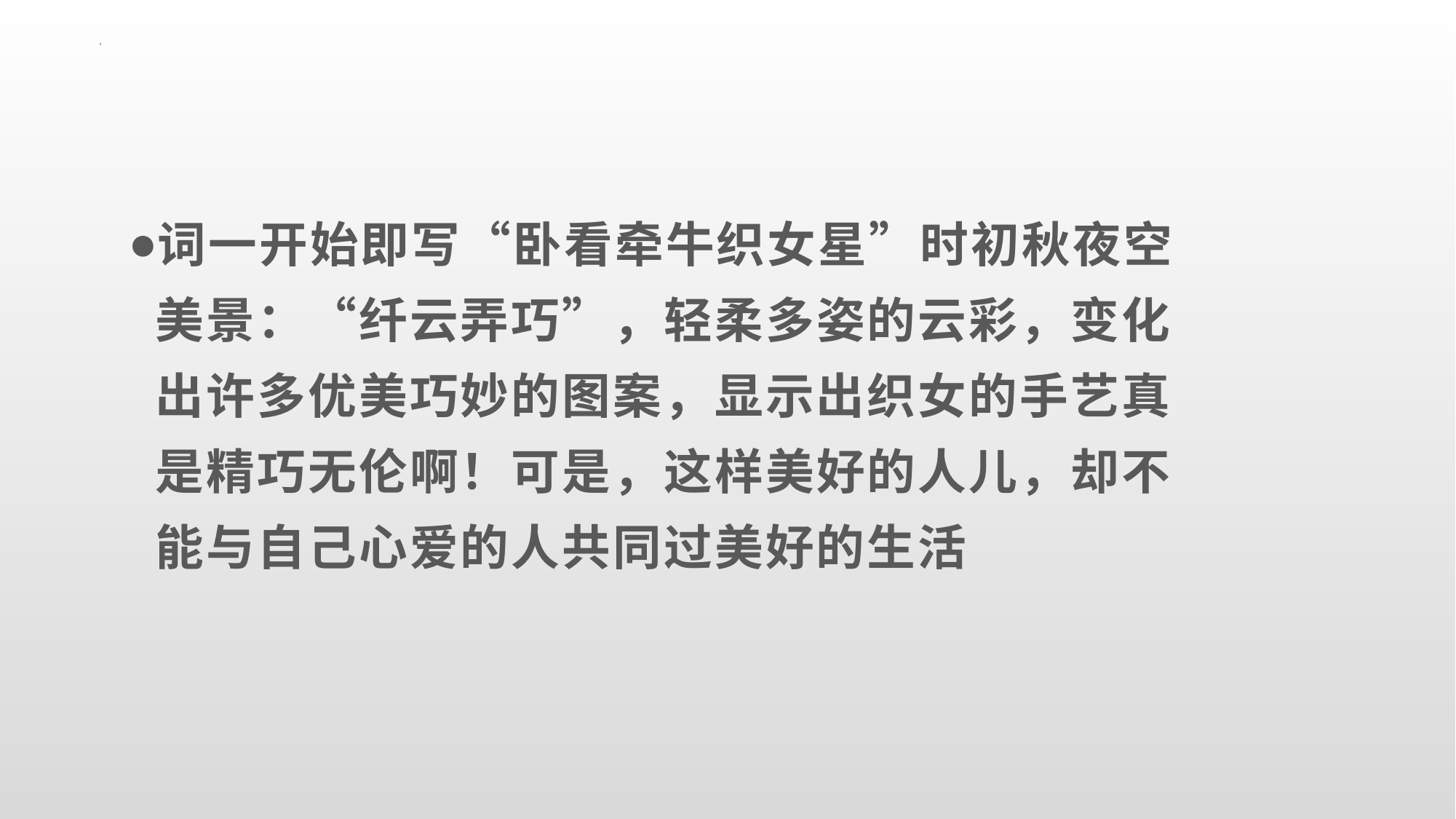

词一开始即写“卧看牵牛织女星”时初秋夜空美景：“纤云弄巧”，轻柔多姿的云彩，变化出许多优美巧妙的图案，显示出织女的手艺真是精巧无伦啊！可是，这样美好的人儿，却不能与自己心爱的人共同过美好的生活